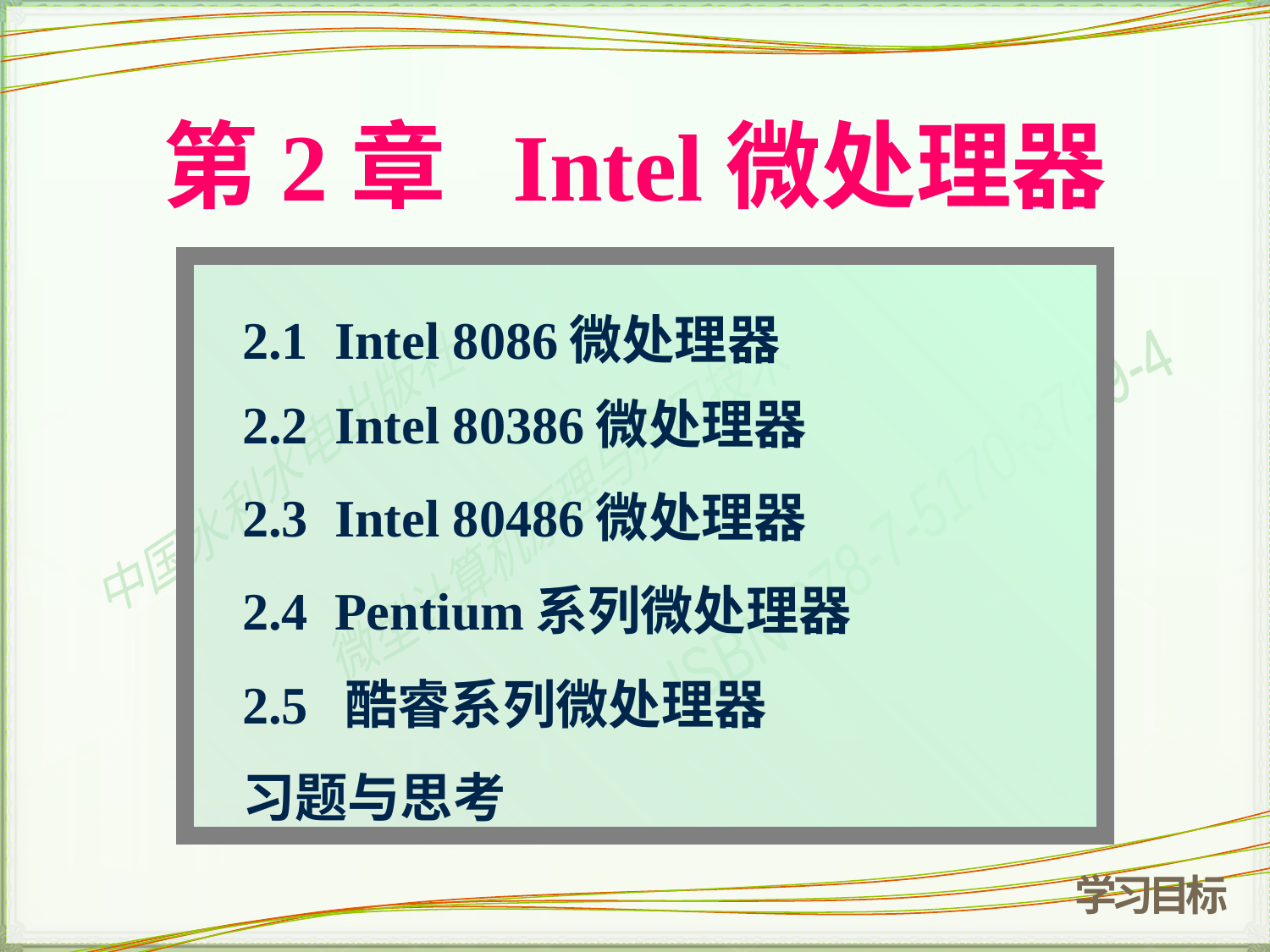

# 第2章  Intel微处理器
2.1  Intel 8086微处理器
2.2  Intel 80386微处理器
2.3  Intel 80486微处理器
2.4  Pentium系列微处理器
2.5  酷睿系列微处理器
习题与思考

学习目标